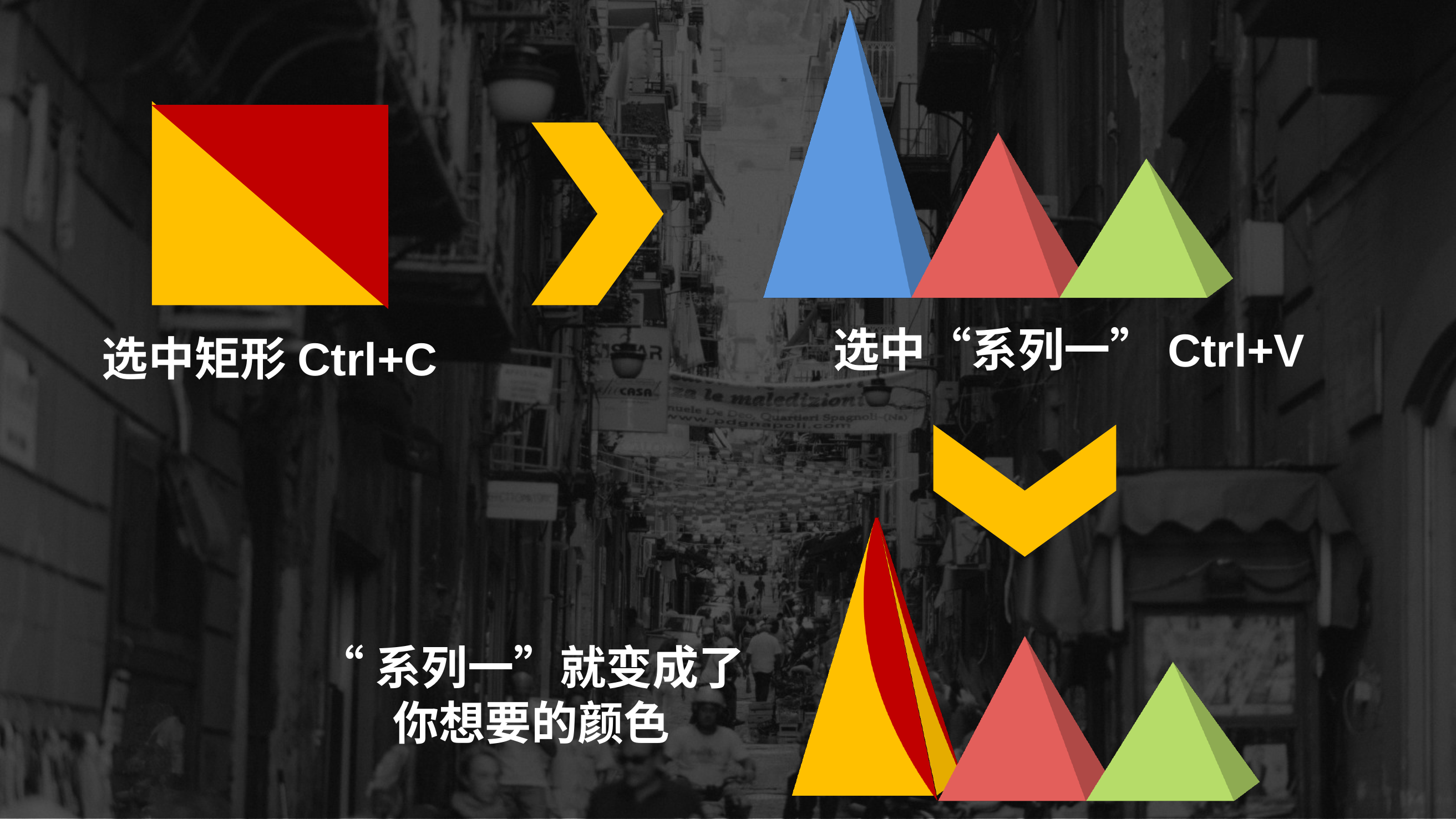

[unsupported chart]

选中“系列一”Ctrl+V
选中矩形Ctrl+C

[unsupported chart]

“系列一”就变成了
你想要的颜色